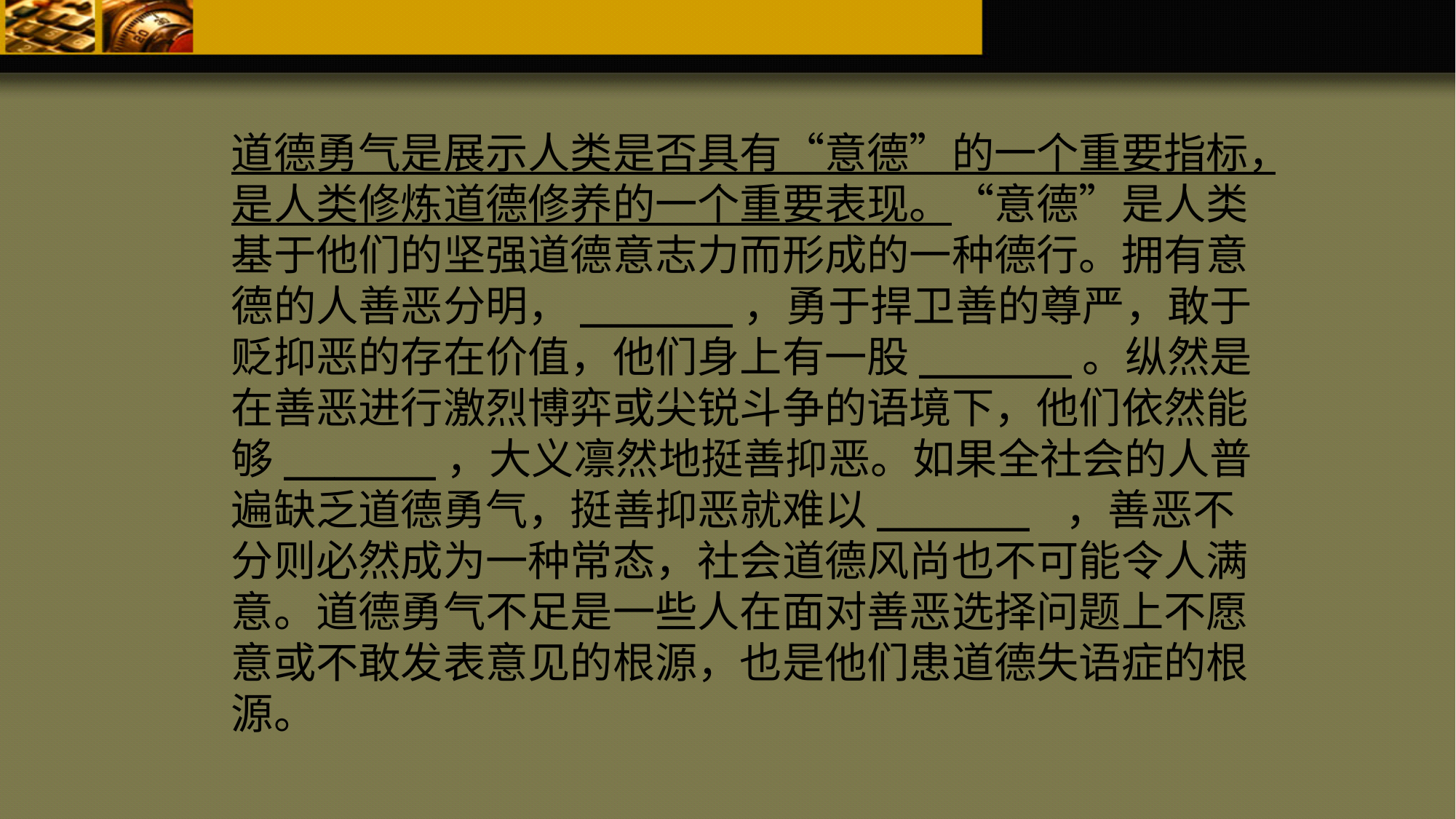

道德勇气是展示人类是否具有“意德”的一个重要指标，是人类修炼道德修养的一个重要表现。“意德”是人类基于他们的坚强道德意志力而形成的一种德行。拥有意德的人善恶分明，______，勇于捍卫善的尊严，敢于贬抑恶的存在价值，他们身上有一股______。纵然是在善恶进行激烈博弈或尖锐斗争的语境下，他们依然能够______，大义凛然地挺善抑恶。如果全社会的人普遍缺乏道德勇气，挺善抑恶就难以______ ，善恶不分则必然成为一种常态，社会道德风尚也不可能令人满意。道德勇气不足是一些人在面对善恶选择问题上不愿意或不敢发表意见的根源，也是他们患道德失语症的根源。
13